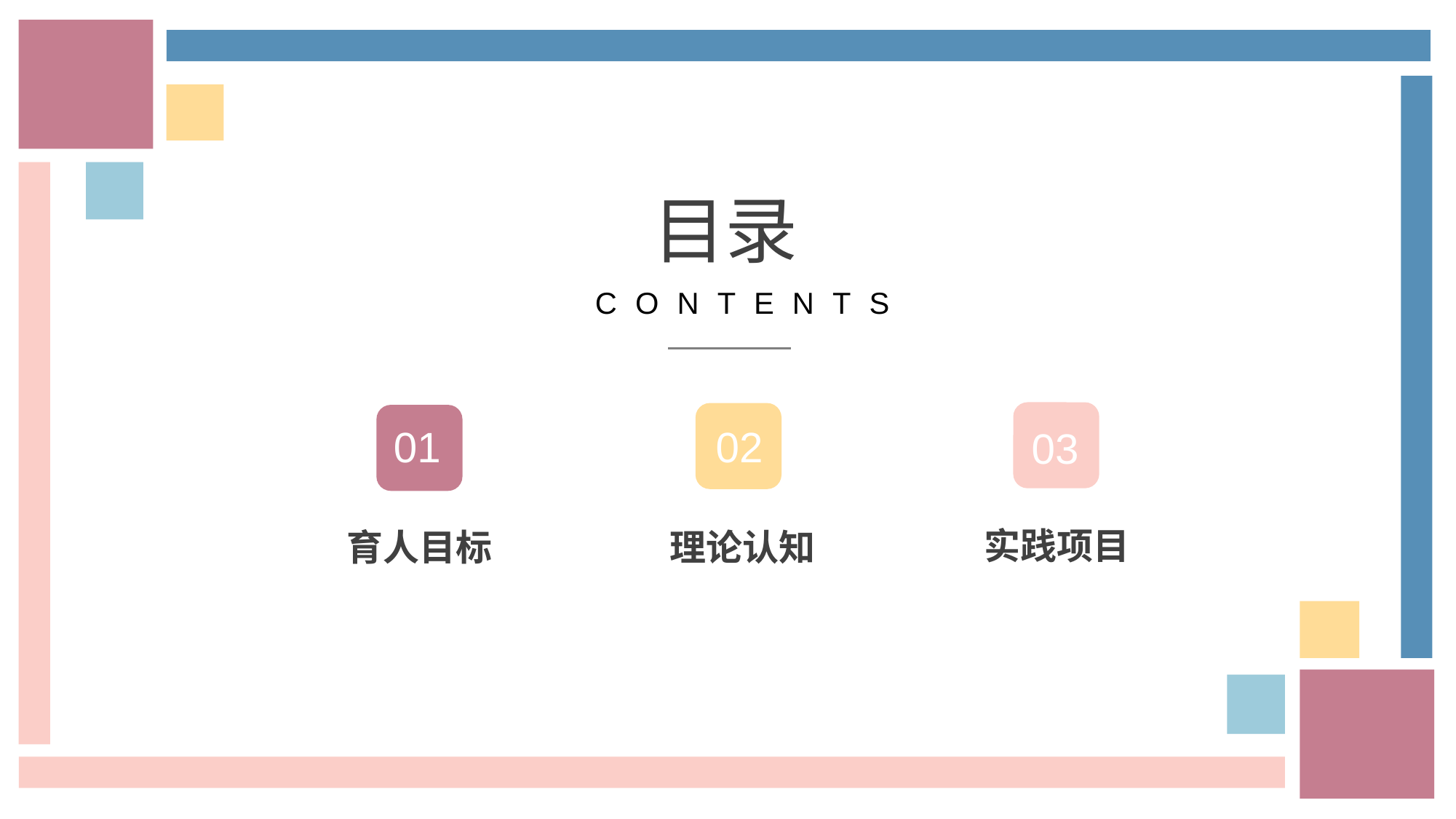

目录
CONTENTS

01
02
03
实践项目
育人目标
理论认知